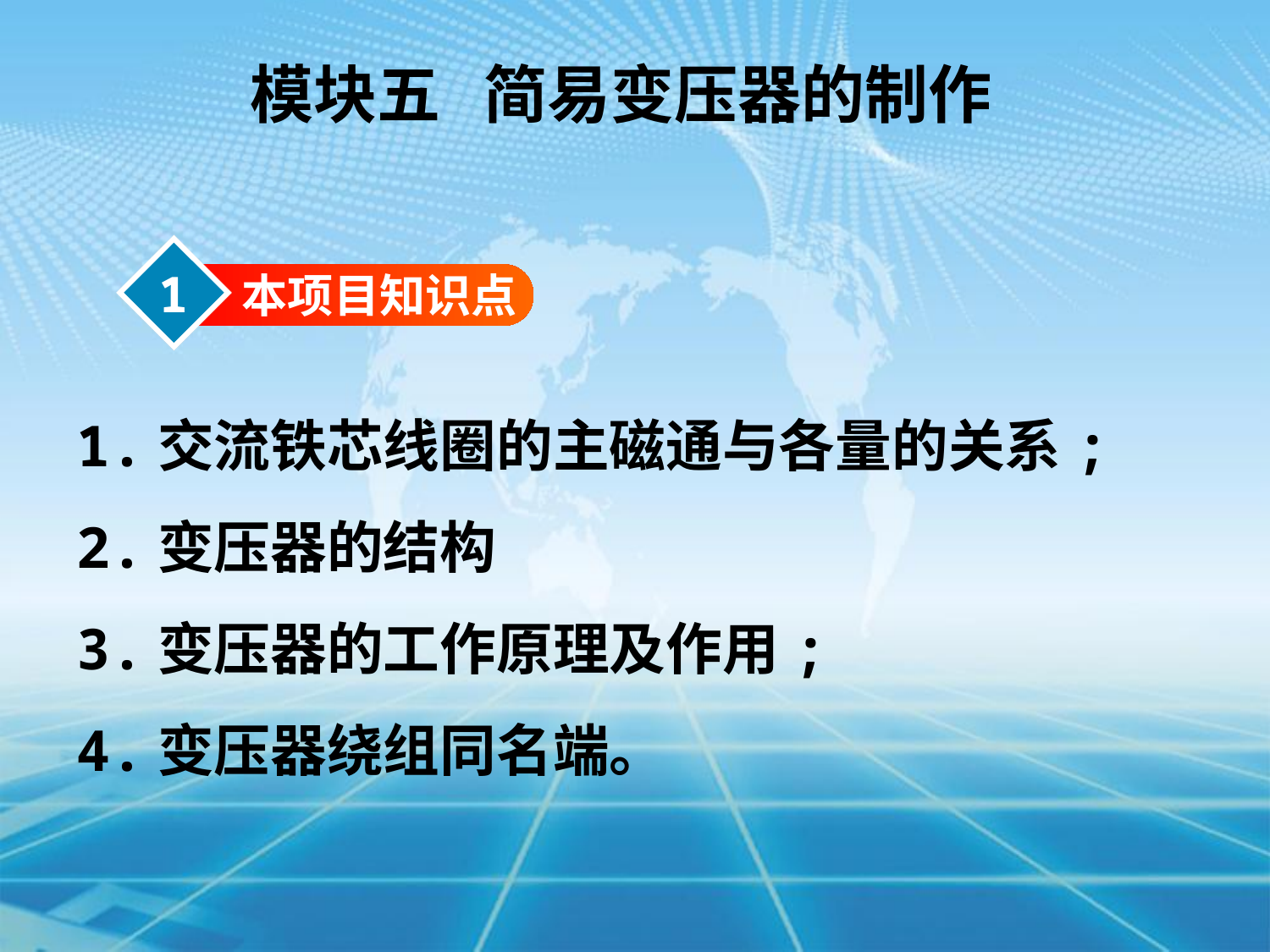

模块五   简易变压器的制作
1
本项目知识点

1.交流铁芯线圈的主磁通与各量的关系;
2.变压器的结构
3.变压器的工作原理及作用;
4.变压器绕组同名端。